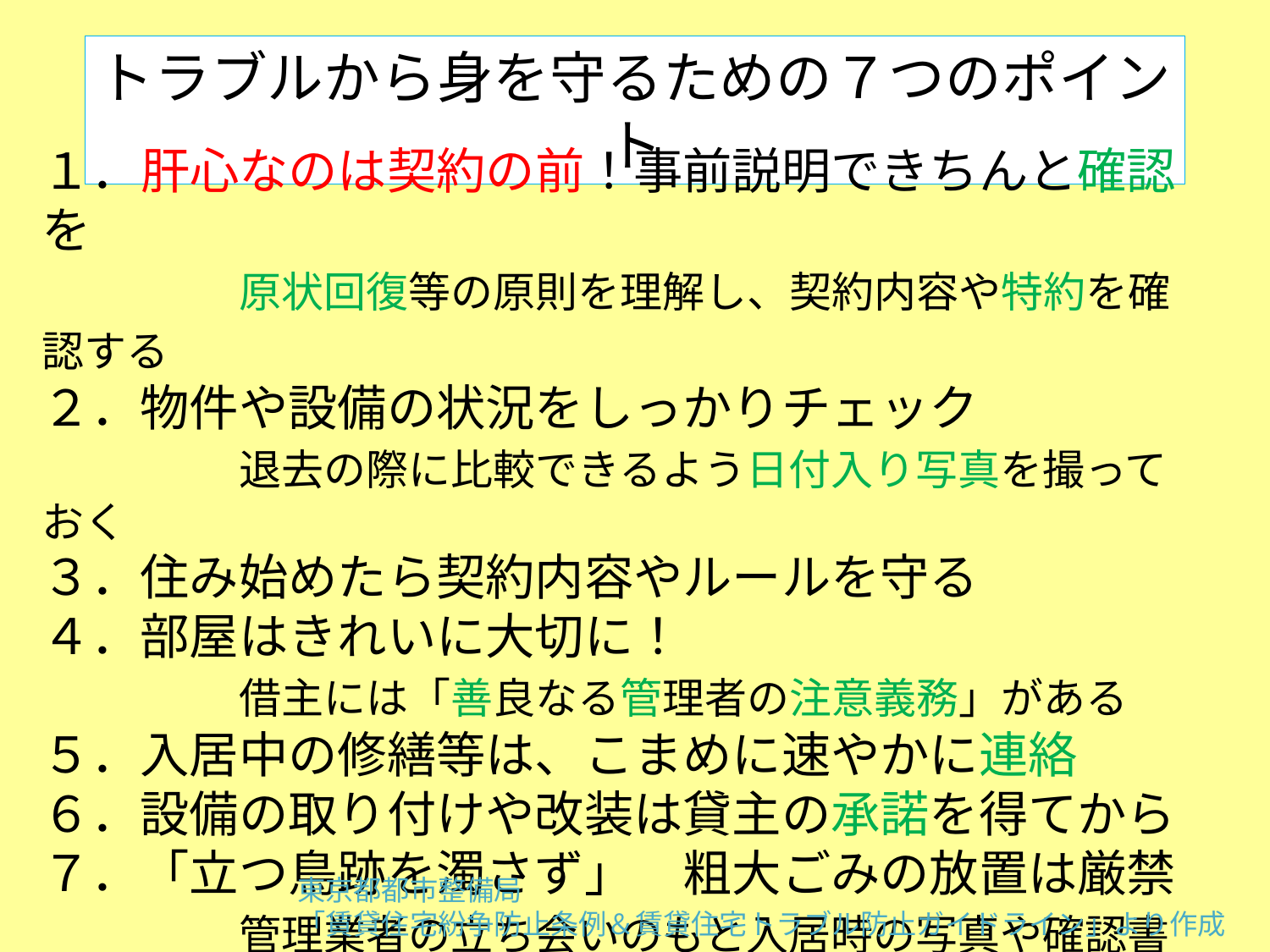

トラブルから身を守るための７つのポイント
１．肝心なのは契約の前！事前説明できちんと確認を
　　　　原状回復等の原則を理解し、契約内容や特約を確認する
２．物件や設備の状況をしっかりチェック
　　　　退去の際に比較できるよう日付入り写真を撮っておく
３．住み始めたら契約内容やルールを守る
４．部屋はきれいに大切に！
　　　　借主には「善良なる管理者の注意義務」がある
５．入居中の修繕等は、こまめに速やかに連絡
６．設備の取り付けや改装は貸主の承諾を得てから
７．「立つ鳥跡を濁さず」　粗大ごみの放置は厳禁
　　　　管理業者の立ち会いのもと入居時の写真や確認書と比較
　　　　　しながら状況確認
東京都都市整備局
「賃貸住宅紛争防止条例＆賃貸住宅トラブル防止ガイドライン」より作成